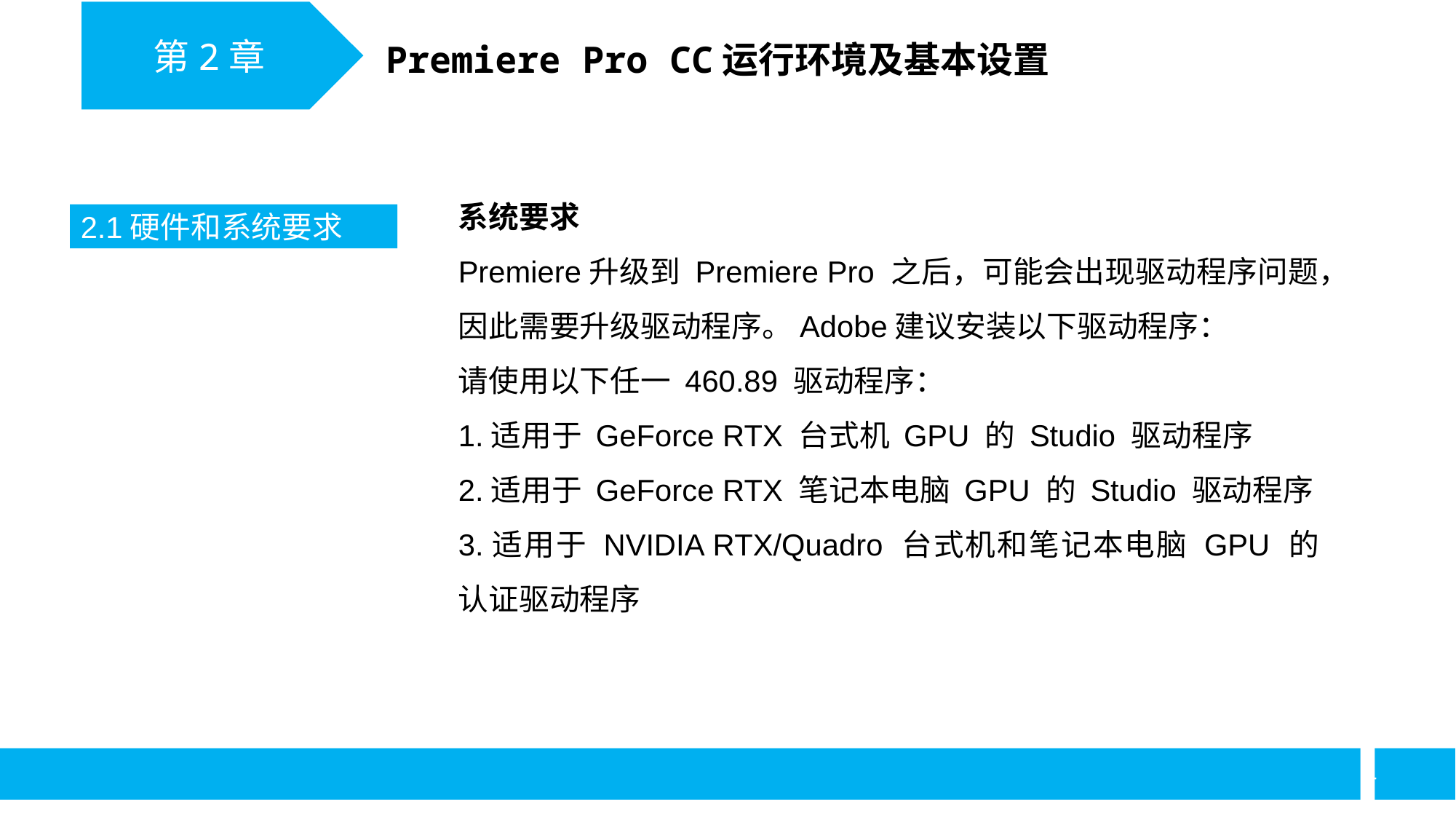

第2章
Premiere Pro CC运行环境及基本设置
系统要求
Premiere升级到 Premiere Pro 之后，可能会出现驱动程序问题，因此需要升级驱动程序。Adobe建议安装以下驱动程序：
请使用以下任一 460.89 驱动程序：
1.适用于 GeForce RTX 台式机 GPU 的 Studio 驱动程序
2.适用于 GeForce RTX 笔记本电脑 GPU 的 Studio 驱动程序
3.适用于 NVIDIA RTX/Quadro 台式机和笔记本电脑 GPU 的认证驱动程序

2.1硬件和系统要求